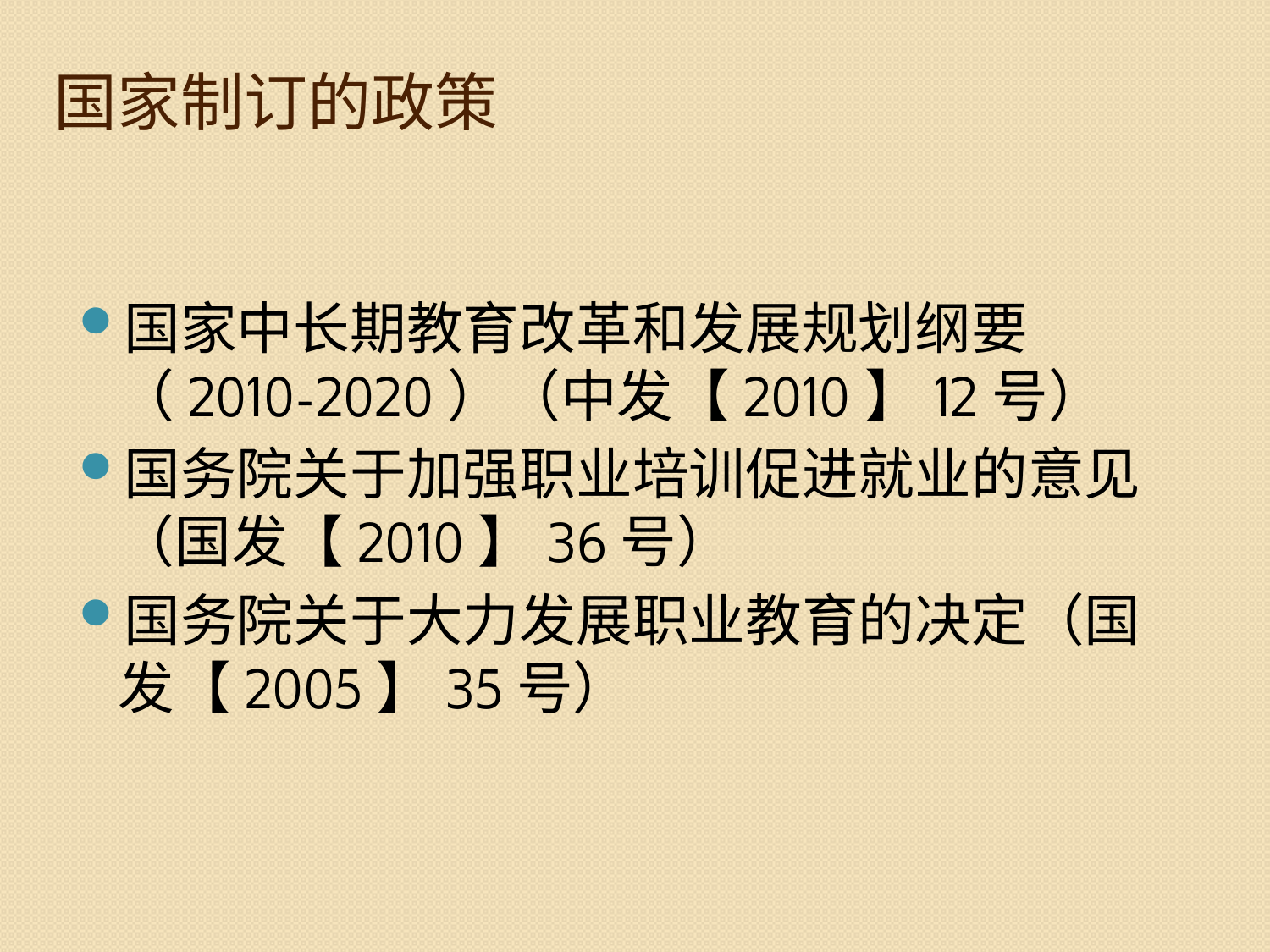

国家制订的政策
#
国家中长期教育改革和发展规划纲要（2010-2020）（中发【2010】12号）
国务院关于加强职业培训促进就业的意见（国发【2010】36号）
国务院关于大力发展职业教育的决定（国发【2005】35号）